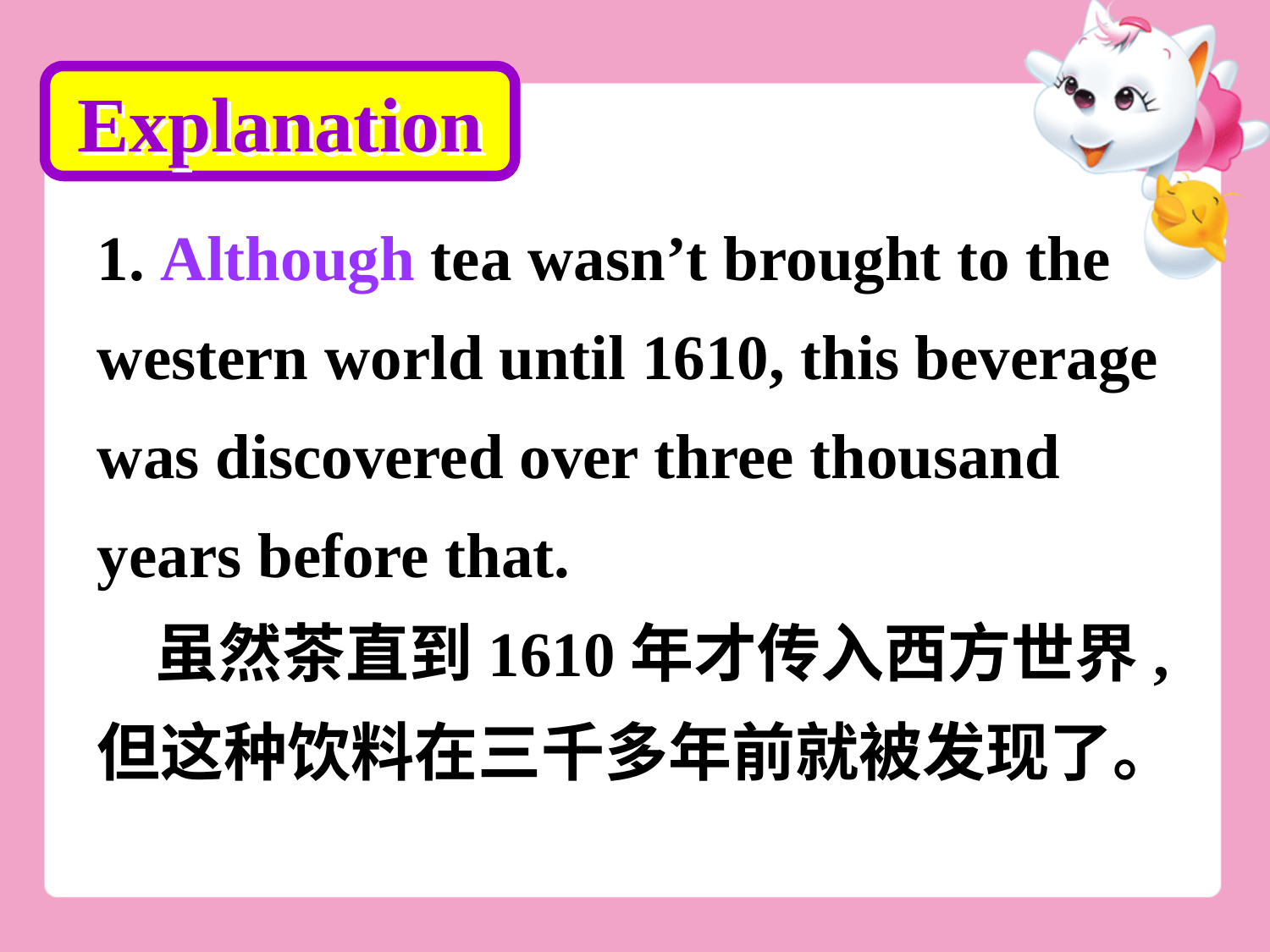

Explanation
1. Although tea wasn’t brought to the
western world until 1610, this beverage
was discovered over three thousand
years before that.
   虽然茶直到1610年才传入西方世界,
但这种饮料在三千多年前就被发现了。